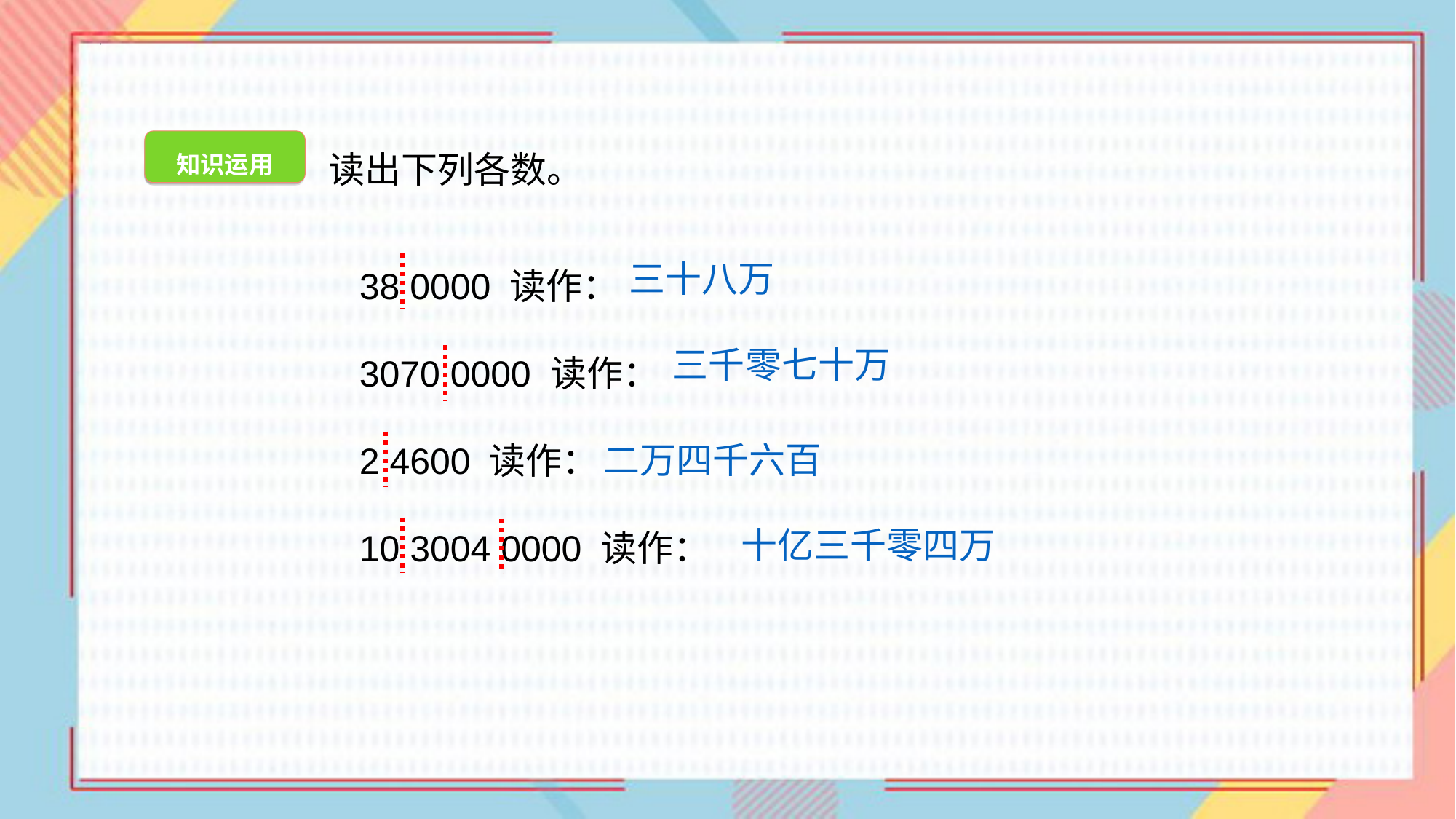

知识运用
读出下列各数。
三十八万
38 0000 读作：

3070 0000 读作：

2 4600 读作：

10 3004 0000 读作：
三千零七十万
二万四千六百
十亿三千零四万